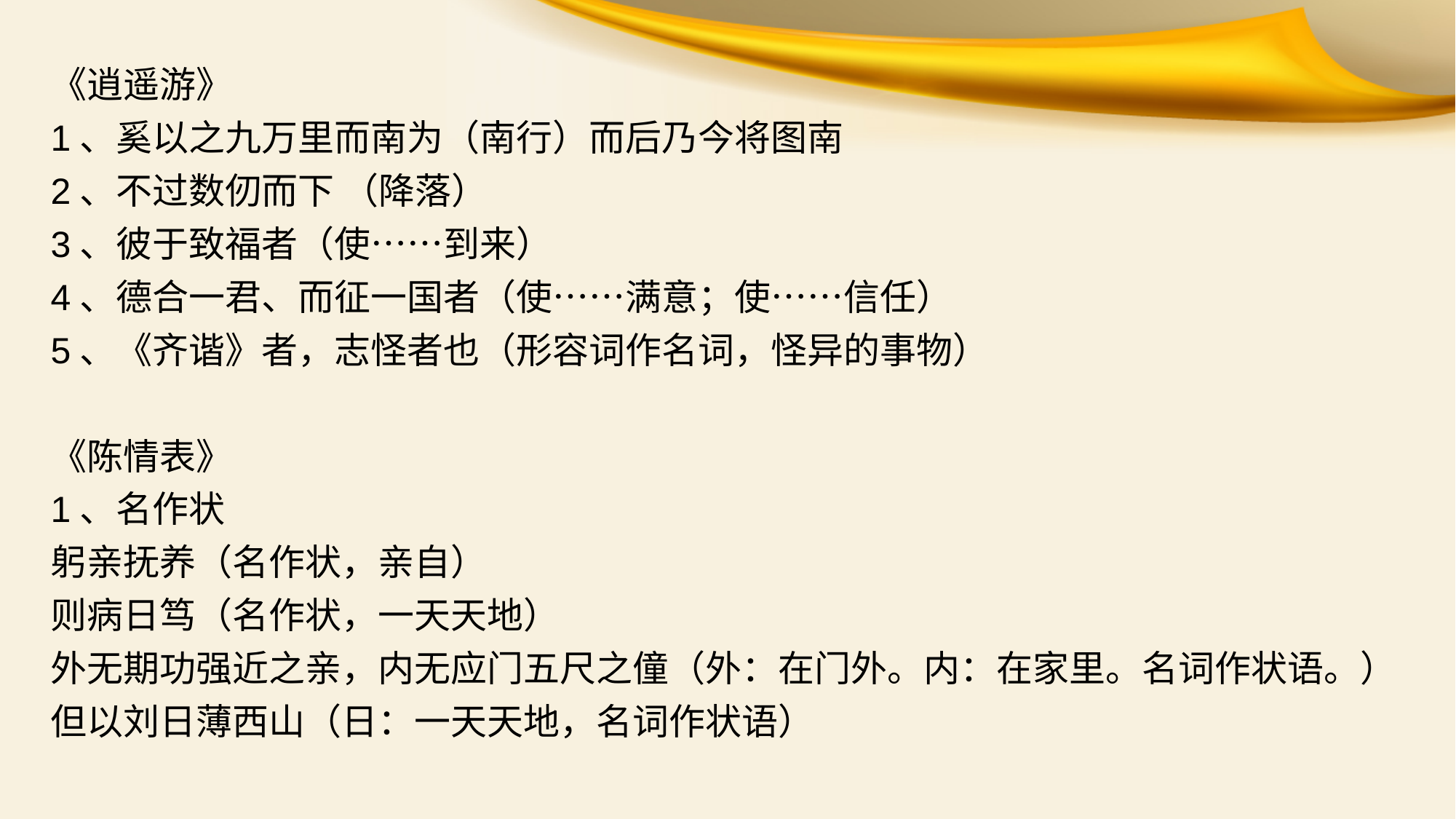

《逍遥游》
1、奚以之九万里而南为（南行）而后乃今将图南
2、不过数仞而下 （降落）
3、彼于致福者（使……到来）
4、德合一君、而征一国者（使……满意；使……信任）
5、《齐谐》者，志怪者也（形容词作名词，怪异的事物）

《陈情表》
1、名作状
躬亲抚养（名作状，亲自）
则病日笃（名作状，一天天地）
外无期功强近之亲，内无应门五尺之僮（外：在门外。内：在家里。名词作状语。）
但以刘日薄西山（日：一天天地，名词作状语）